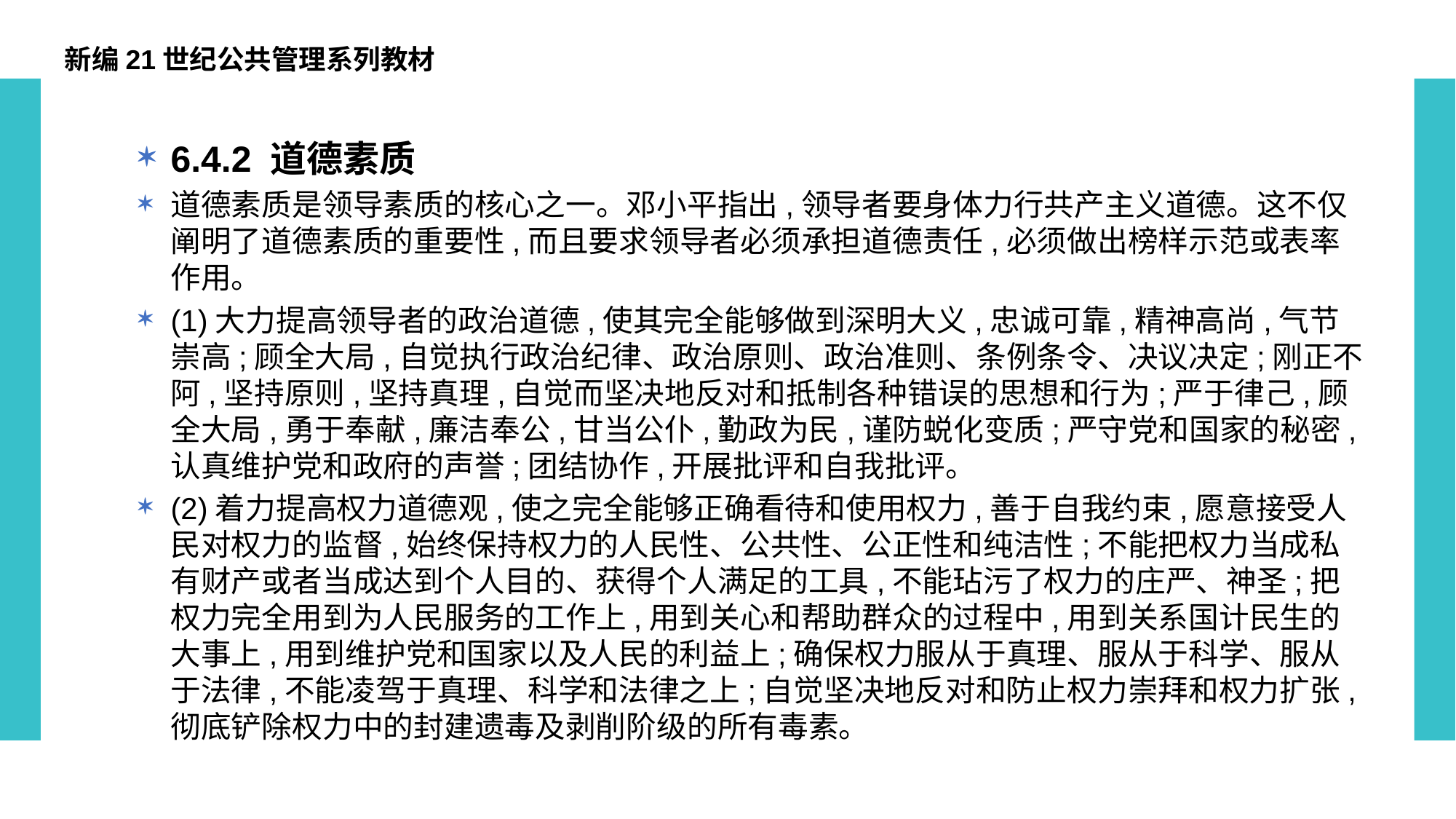

新编21世纪公共管理系列教材
6.4.2 道德素质
道德素质是领导素质的核心之一。邓小平指出,领导者要身体力行共产主义道德。这不仅阐明了道德素质的重要性,而且要求领导者必须承担道德责任,必须做出榜样示范或表率作用。
(1)大力提高领导者的政治道德,使其完全能够做到深明大义,忠诚可靠,精神高尚,气节崇高;顾全大局,自觉执行政治纪律、政治原则、政治准则、条例条令、决议决定;刚正不阿,坚持原则,坚持真理,自觉而坚决地反对和抵制各种错误的思想和行为;严于律己,顾全大局,勇于奉献,廉洁奉公,甘当公仆,勤政为民,谨防蜕化变质;严守党和国家的秘密,认真维护党和政府的声誉;团结协作,开展批评和自我批评。
(2)着力提高权力道德观,使之完全能够正确看待和使用权力,善于自我约束,愿意接受人民对权力的监督,始终保持权力的人民性、公共性、公正性和纯洁性;不能把权力当成私有财产或者当成达到个人目的、获得个人满足的工具,不能玷污了权力的庄严、神圣;把权力完全用到为人民服务的工作上,用到关心和帮助群众的过程中,用到关系国计民生的大事上,用到维护党和国家以及人民的利益上;确保权力服从于真理、服从于科学、服从于法律,不能凌驾于真理、科学和法律之上;自觉坚决地反对和防止权力崇拜和权力扩张,彻底铲除权力中的封建遗毒及剥削阶级的所有毒素。